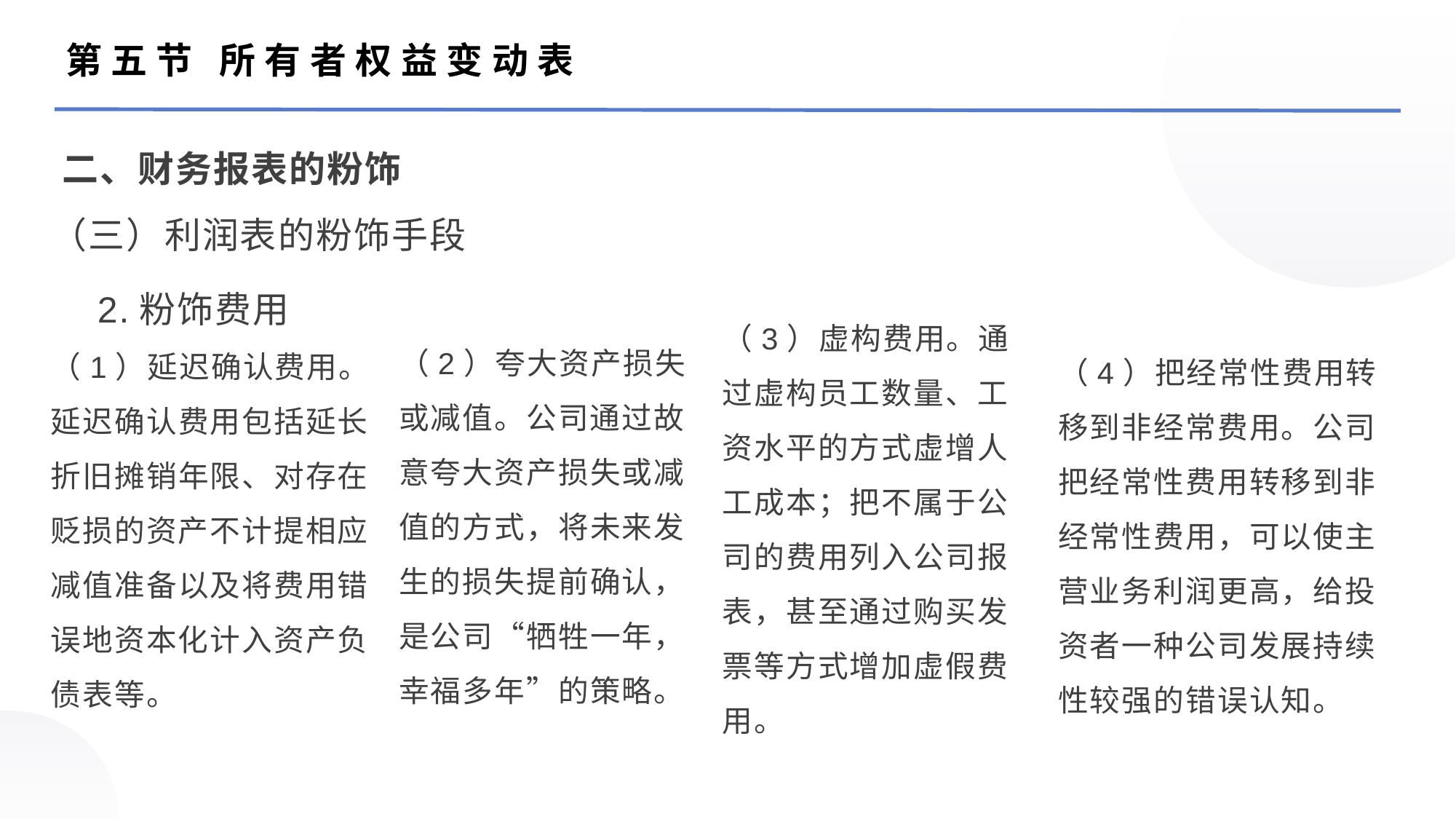

第五节 所有者权益变动表
二、财务报表的粉饰
（三）利润表的粉饰手段
    2.粉饰费用
（1）延迟确认费用。延迟确认费用包括延长折旧摊销年限、对存在贬损的资产不计提相应减值准备以及将费用错误地资本化计入资产负债表等。
（3）虚构费用。通过虚构员工数量、工资水平的方式虚增人工成本；把不属于公司的费用列入公司报表，甚至通过购买发票等方式增加虚假费用。
（4）把经常性费用转移到非经常费用。公司把经常性费用转移到非经常性费用，可以使主营业务利润更高，给投资者一种公司发展持续性较强的错误认知。
（2）夸大资产损失或减值。公司通过故意夸大资产损失或减值的方式，将未来发生的损失提前确认，是公司“牺牲一年，幸福多年”的策略。

42